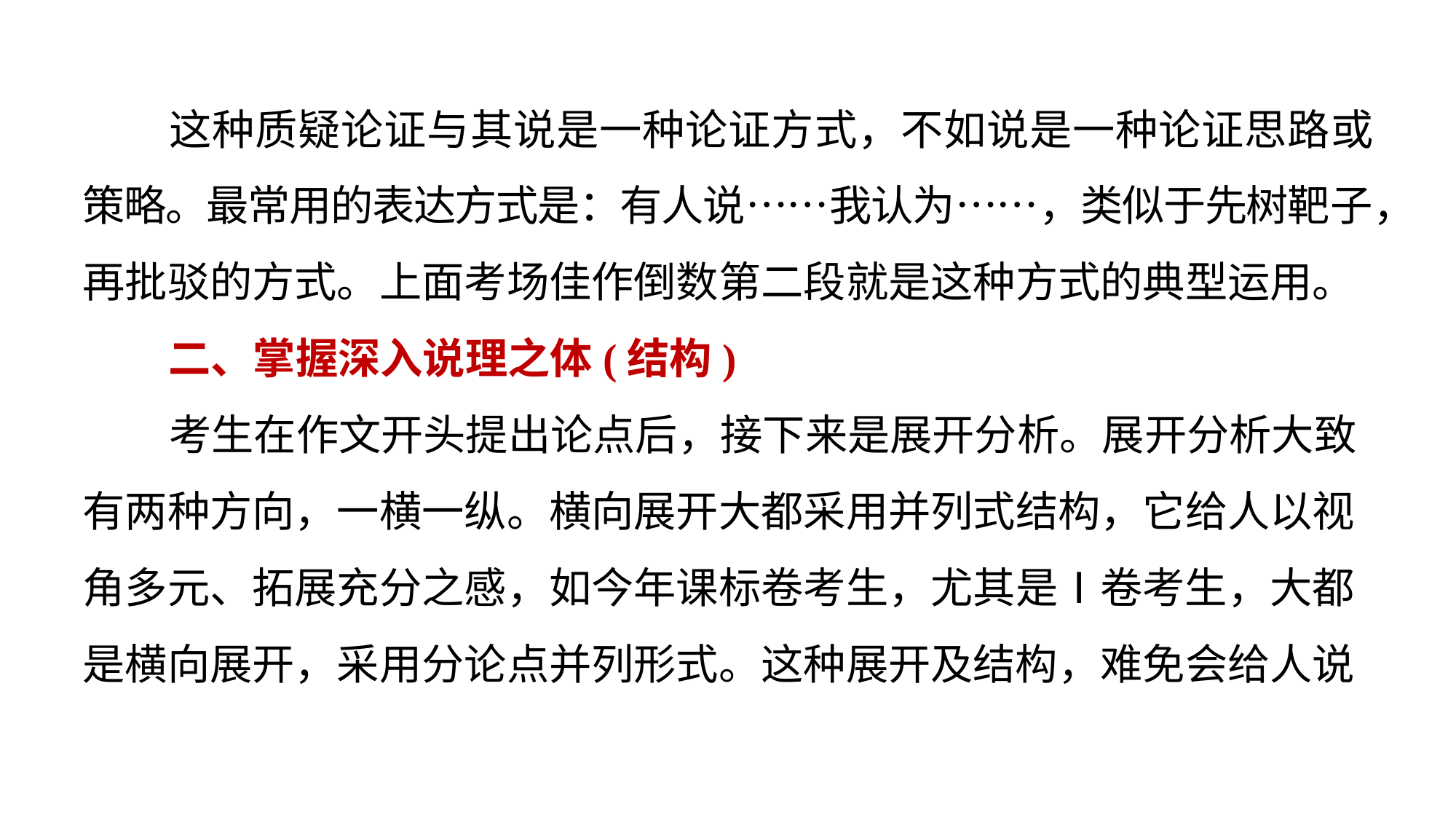

这种质疑论证与其说是一种论证方式，不如说是一种论证思路或策略。最常用的表达方式是：有人说……我认为……，类似于先树靶子，再批驳的方式。上面考场佳作倒数第二段就是这种方式的典型运用。
二、掌握深入说理之体(结构)
考生在作文开头提出论点后，接下来是展开分析。展开分析大致有两种方向，一横一纵。横向展开大都采用并列式结构，它给人以视角多元、拓展充分之感，如今年课标卷考生，尤其是Ⅰ卷考生，大都是横向展开，采用分论点并列形式。这种展开及结构，难免会给人说